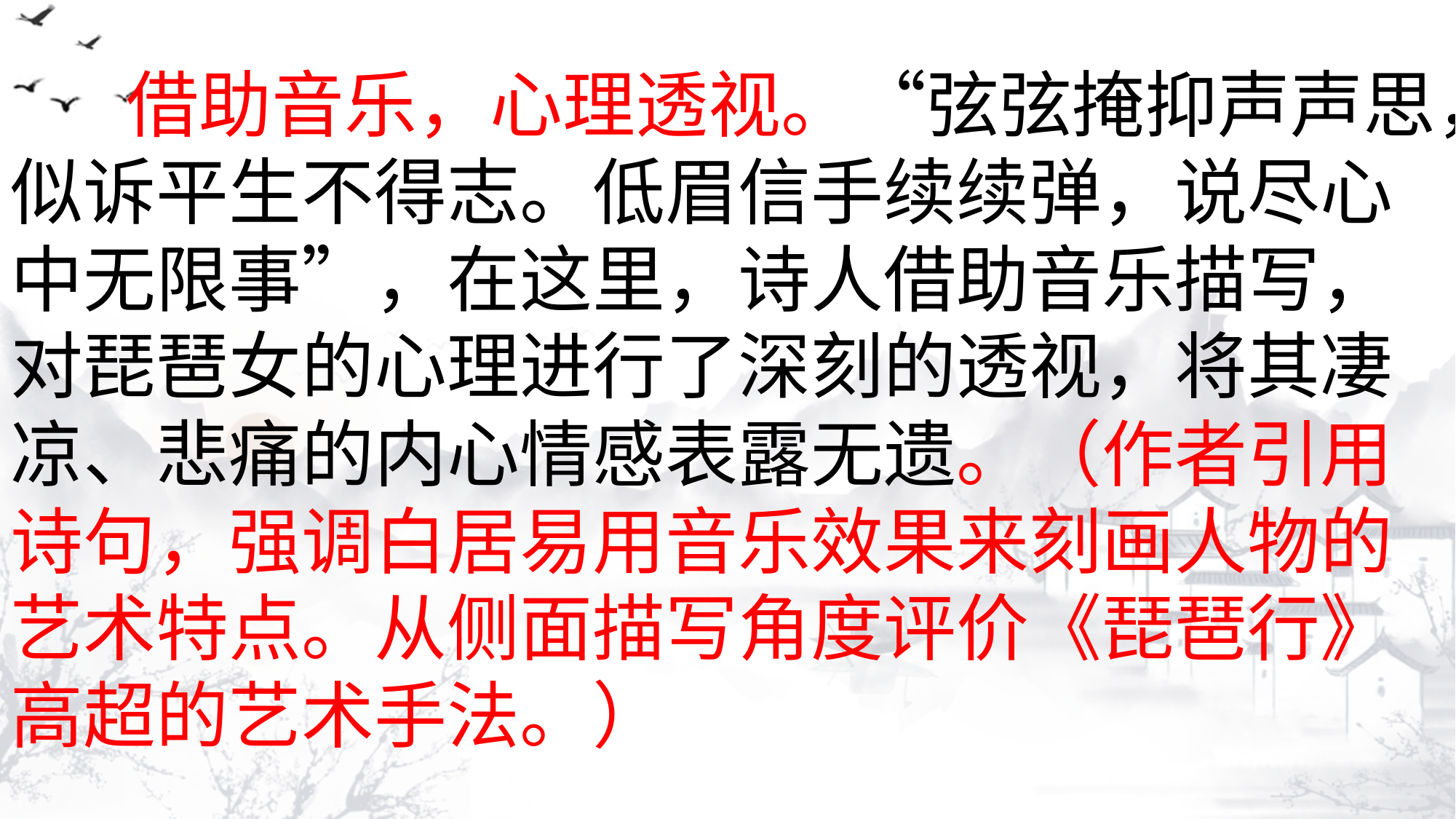

借助音乐，心理透视。“弦弦掩抑声声思，似诉平生不得志。低眉信手续续弹，说尽心中无限事”，在这里，诗人借助音乐描写，对琵琶女的心理进行了深刻的透视，将其凄凉、悲痛的内心情感表露无遗。（作者引用诗句，强调白居易用音乐效果来刻画人物的艺术特点。从侧面描写角度评价《琵琶行》高超的艺术手法。）